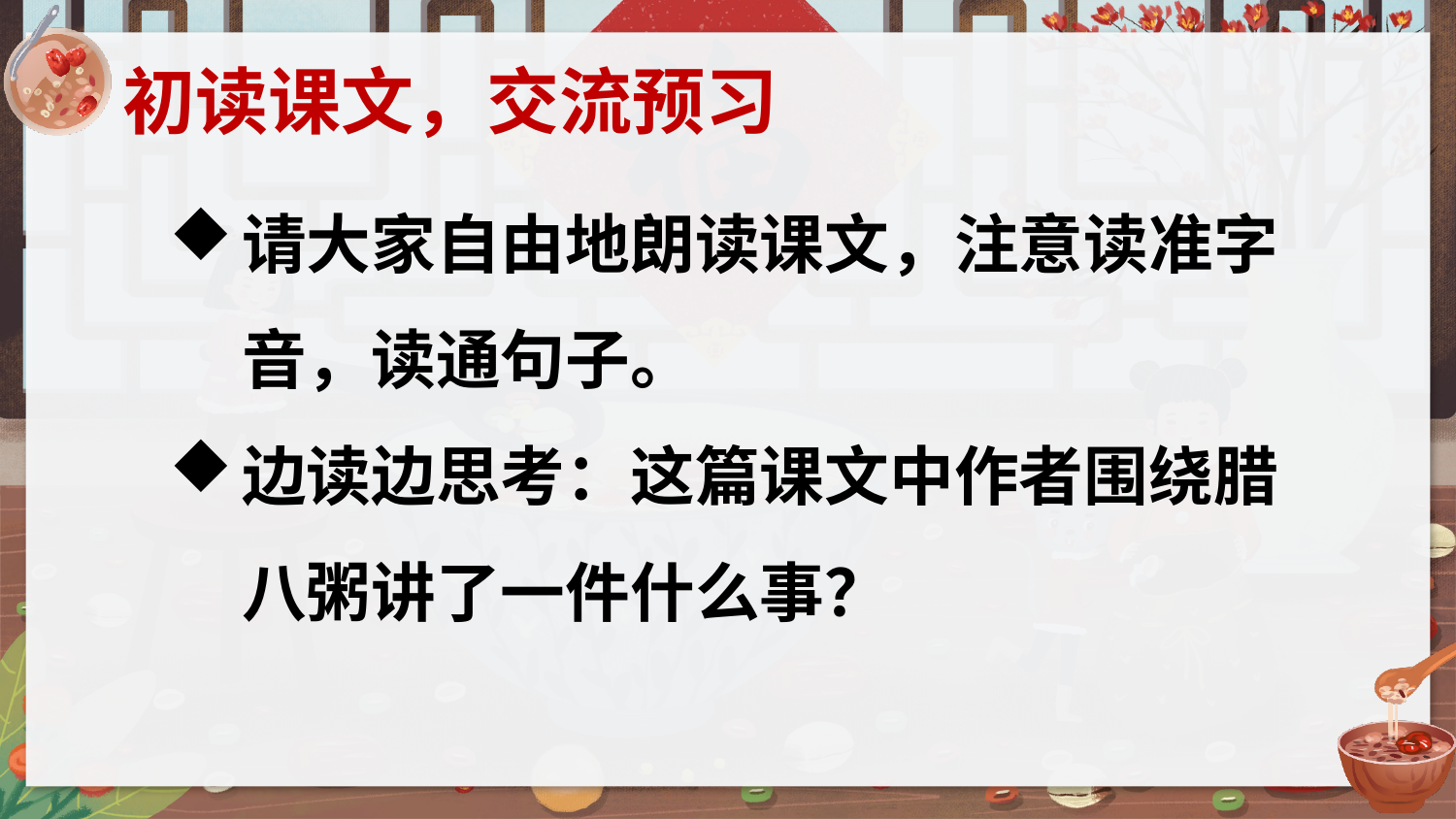

初读课文，交流预习
请大家自由地朗读课文，注意读准字音，读通句子。
边读边思考：这篇课文中作者围绕腊八粥讲了一件什么事？